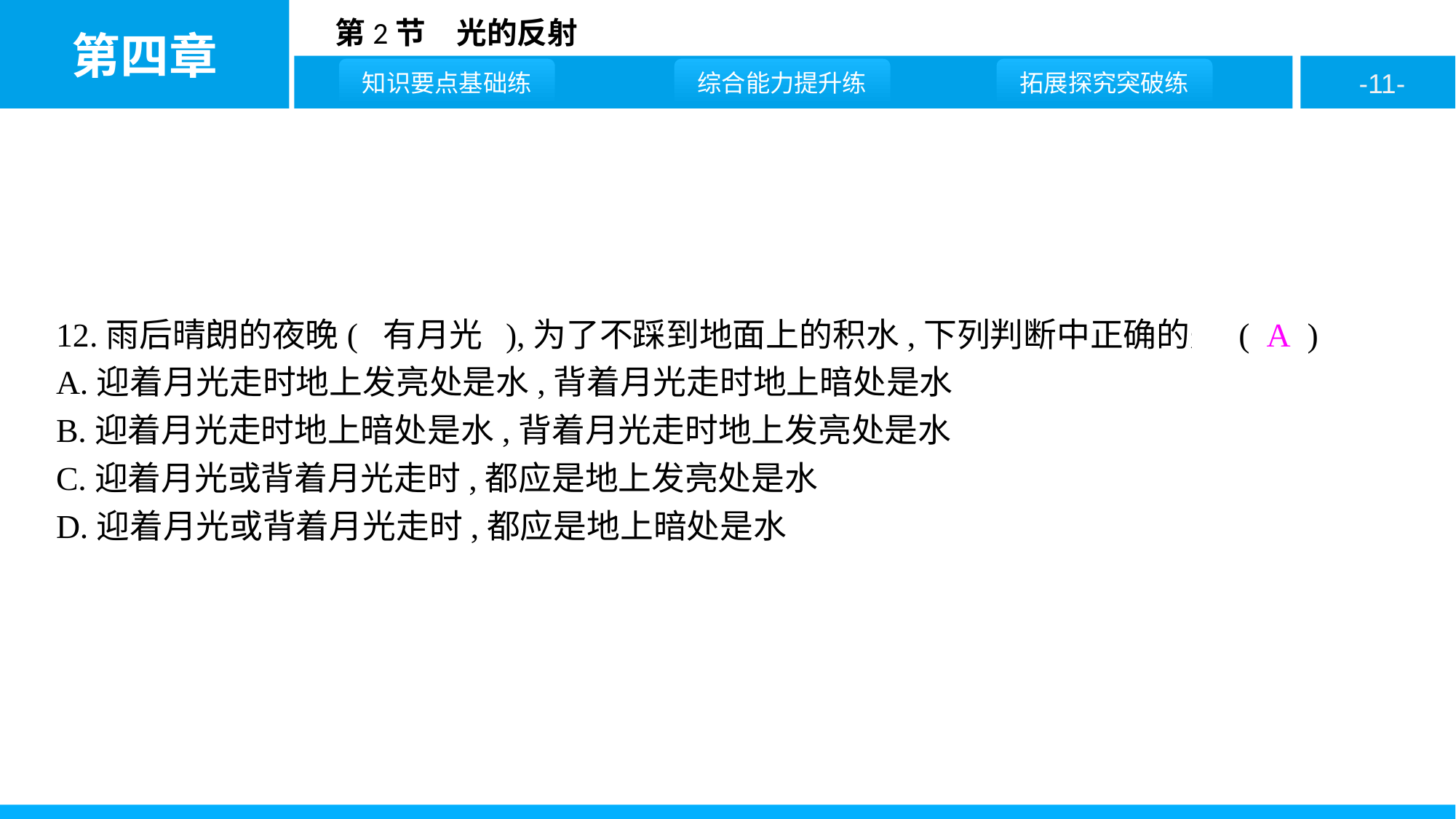

12.雨后晴朗的夜晚(  有月光  ),为了不踩到地面上的积水,下列判断中正确的是 (  A  )
A.迎着月光走时地上发亮处是水,背着月光走时地上暗处是水
B.迎着月光走时地上暗处是水,背着月光走时地上发亮处是水
C.迎着月光或背着月光走时,都应是地上发亮处是水
D.迎着月光或背着月光走时,都应是地上暗处是水